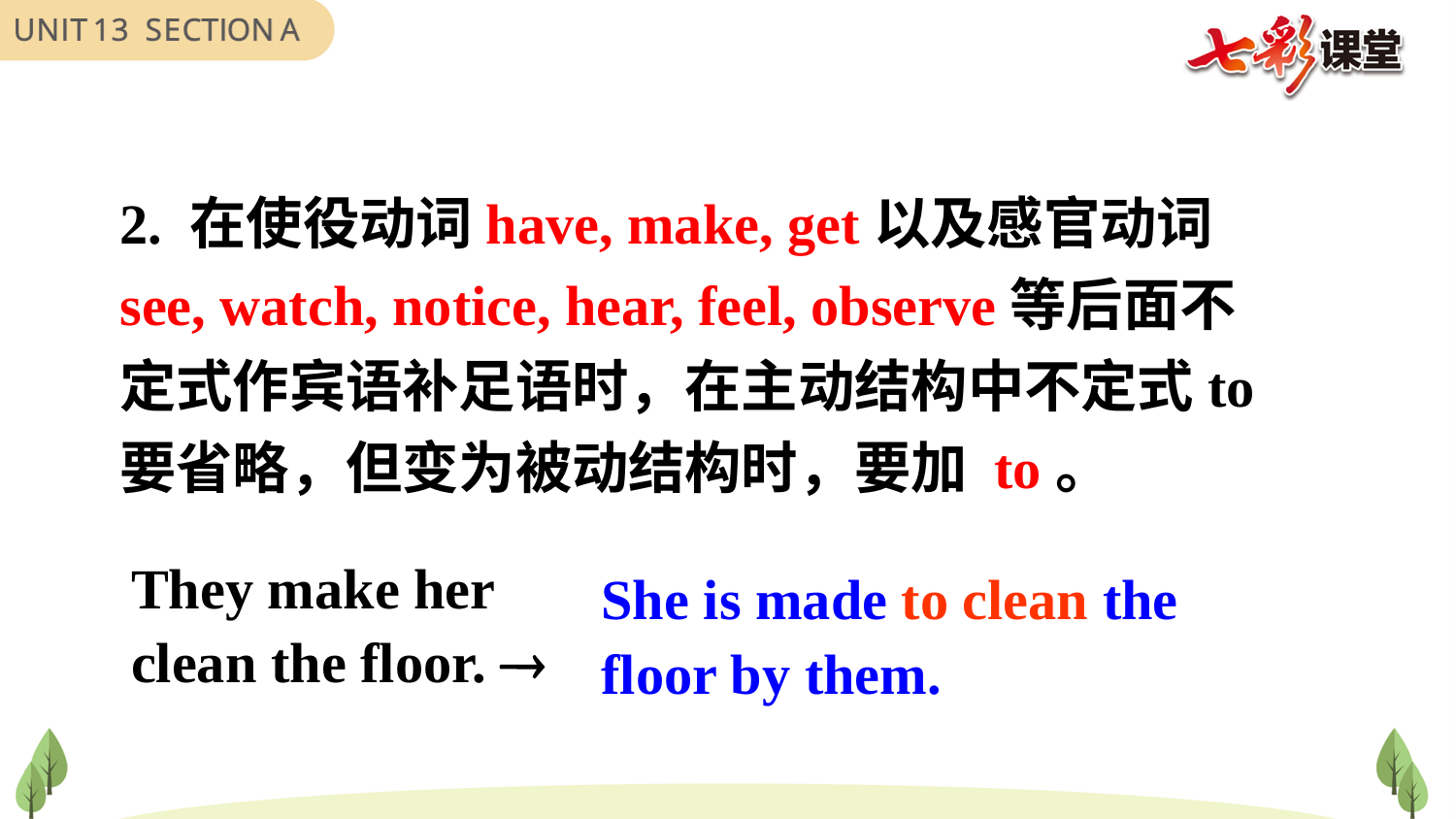

2. 在使役动词have, make, get以及感官动词see, watch, notice, hear, feel, observe等后面不定式作宾语补足语时，在主动结构中不定式to要省略，但变为被动结构时，要加 to。
They make her clean the floor. →
She is made to clean the floor by them.